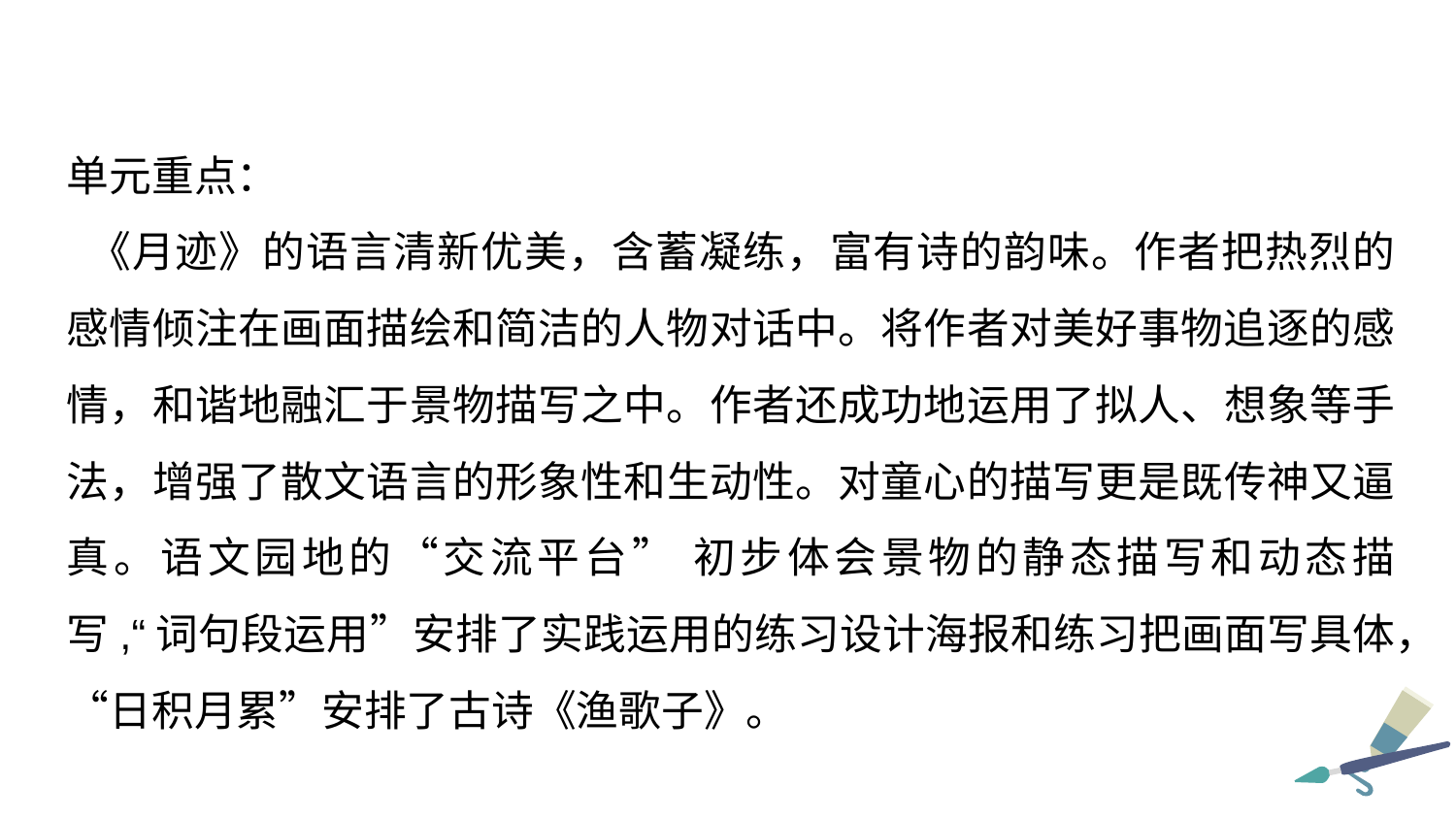

单元重点：
 《月迹》的语言清新优美，含蓄凝练，富有诗的韵味。作者把热烈的感情倾注在画面描绘和简洁的人物对话中。将作者对美好事物追逐的感情，和谐地融汇于景物描写之中。作者还成功地运用了拟人、想象等手法，增强了散文语言的形象性和生动性。对童心的描写更是既传神又逼真。语文园地的“交流平台” 初步体会景物的静态描写和动态描写,“词句段运用”安排了实践运用的练习设计海报和练习把画面写具体，“日积月累”安排了古诗《渔歌子》。